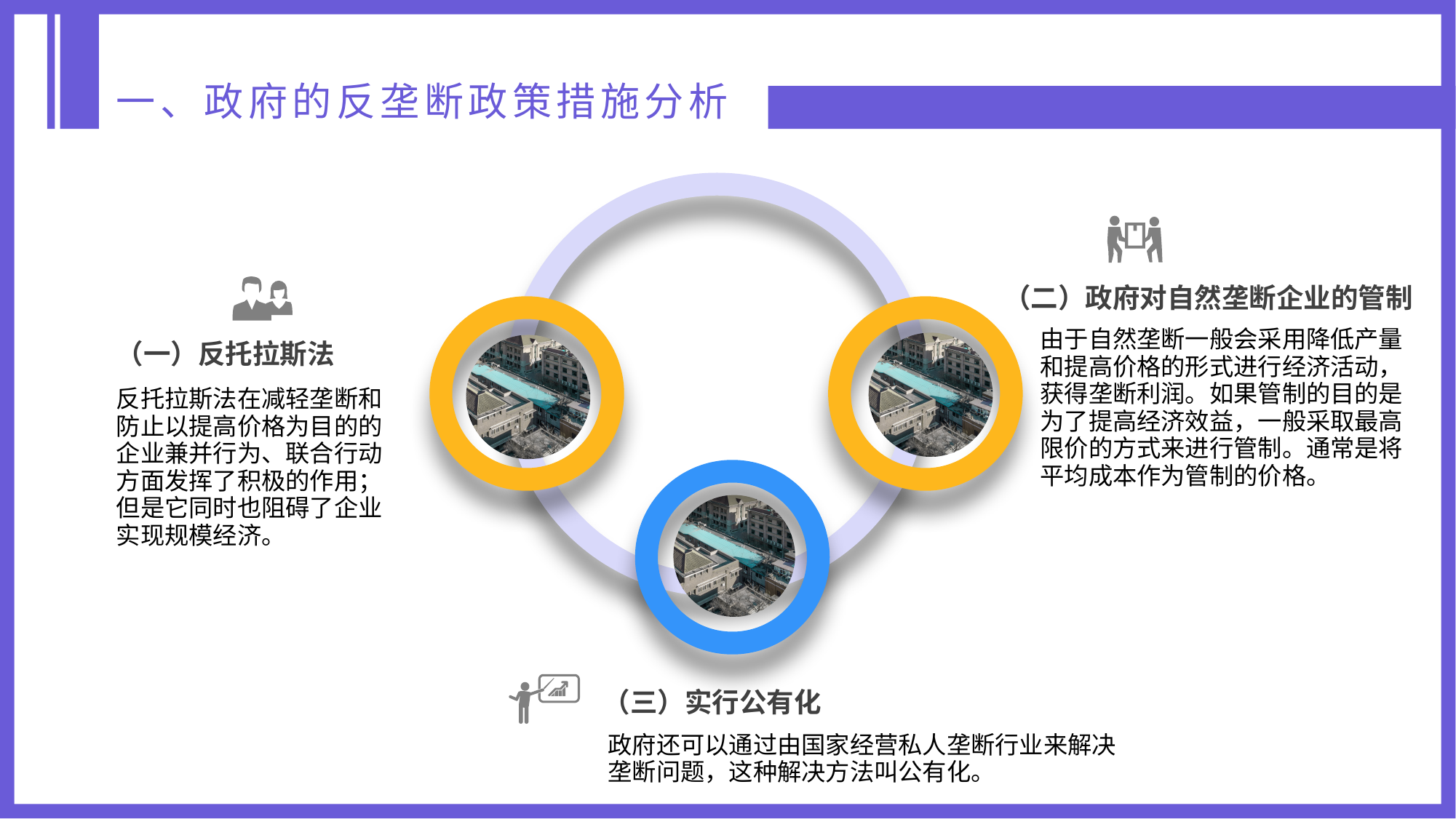

一、政府的反垄断政策措施分析

（二）政府对自然垄断企业的管制

由于自然垄断一般会采用降低产量和提高价格的形式进行经济活动，获得垄断利润。如果管制的目的是为了提高经济效益，一般采取最高限价的方式来进行管制。通常是将平均成本作为管制的价格。
（一）反托拉斯法

反托拉斯法在减轻垄断和防止以提高价格为目的的企业兼并行为、联合行动方面发挥了积极的作用；但是它同时也阻碍了企业实现规模经济。

（三）实行公有化
政府还可以通过由国家经营私人垄断行业来解决垄断问题，这种解决方法叫公有化。